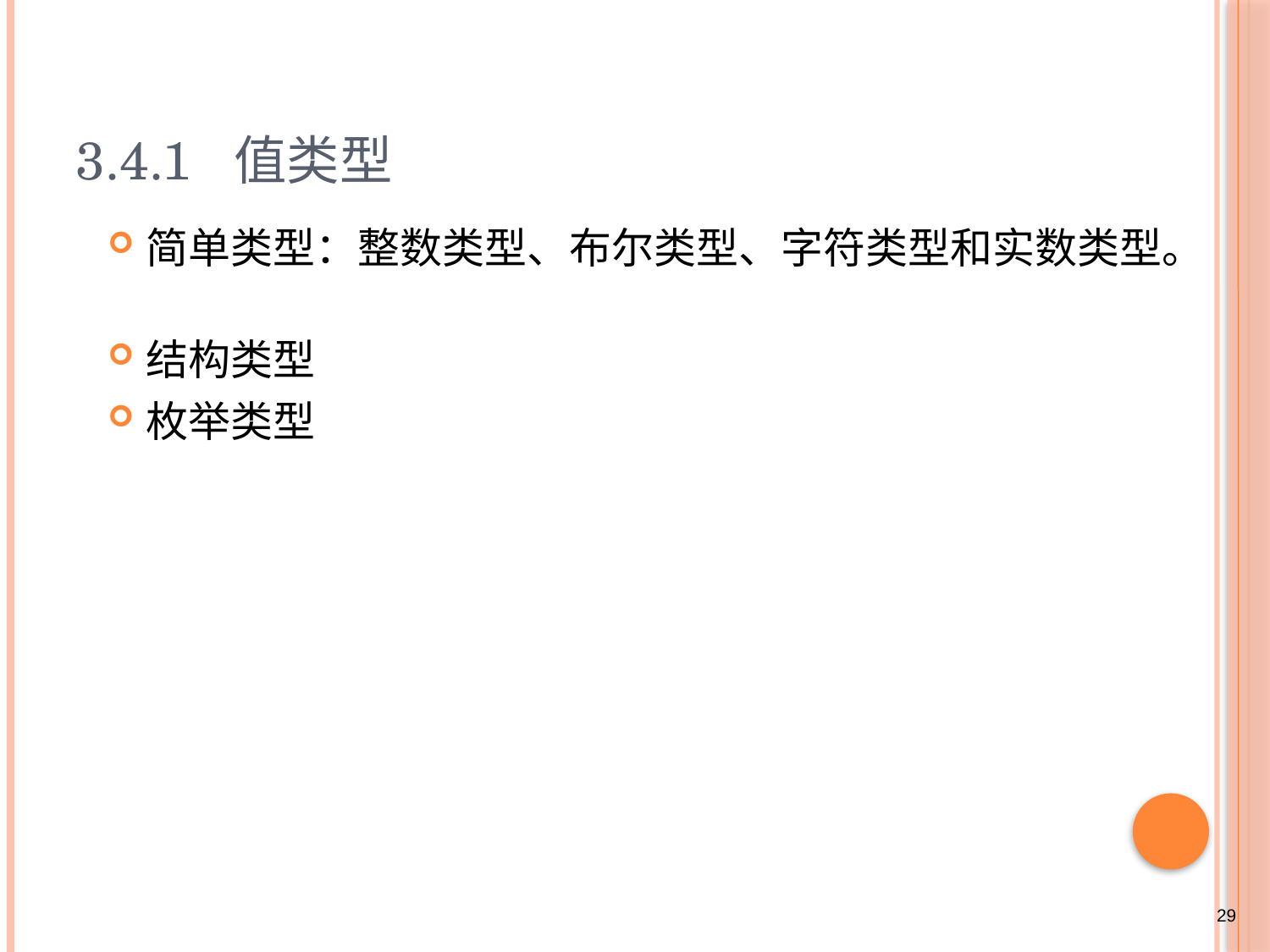

# 3.4.1  值类型
简单类型：整数类型、布尔类型、字符类型和实数类型。
结构类型
枚举类型
29